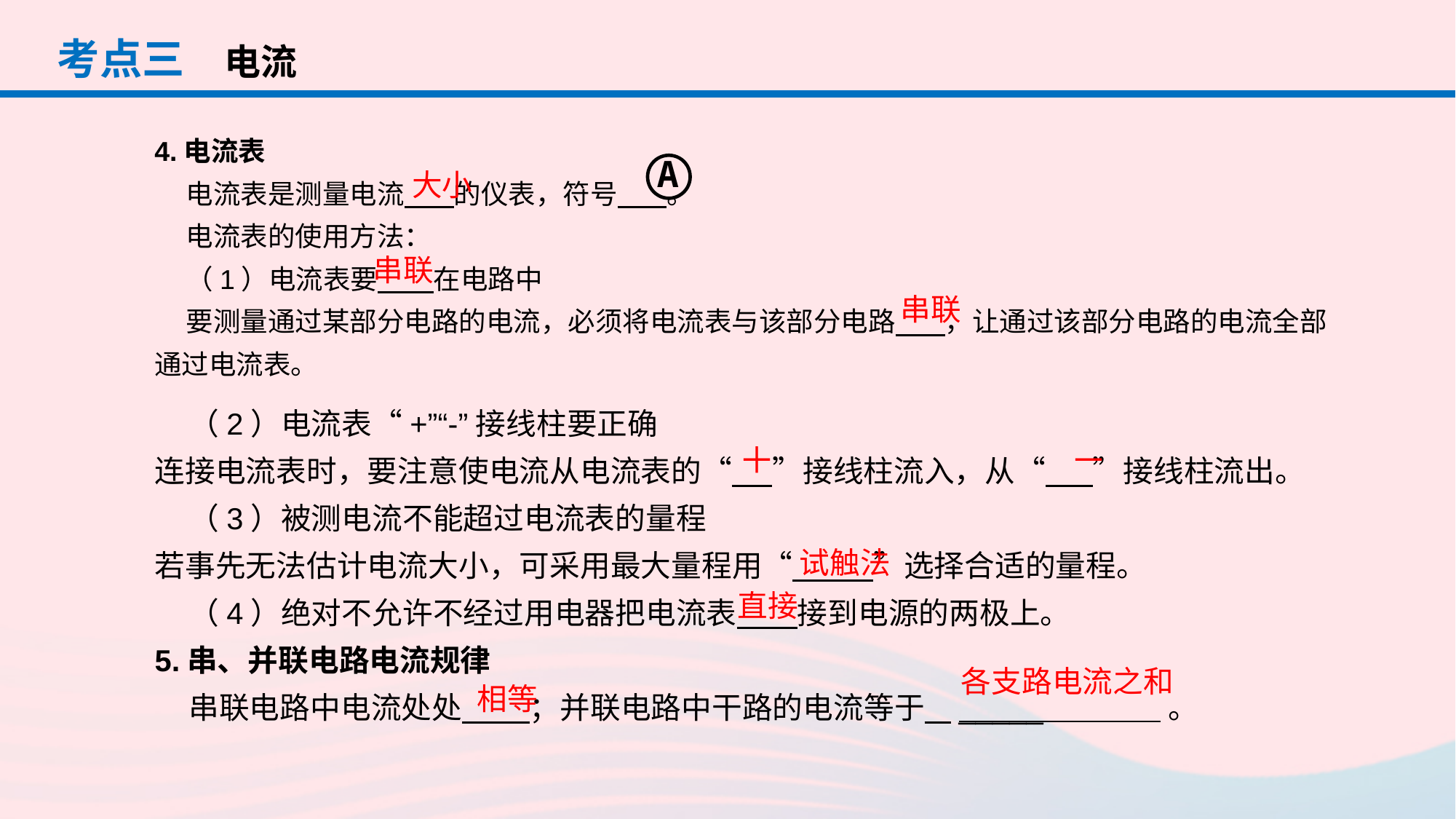

考点三
电流
4.电流表
    电流表是测量电流        的仪表，符号        。
    电流表的使用方法：
    （1）电流表要         在电路中
    要测量通过某部分电路的电流，必须将电流表与该部分电路        ，让通过该部分电路的电流全部通过电流表。
A

大小
串联
串联
    （2）电流表“+”“-”接线柱要正确
连接电流表时，要注意使电流从电流表的“      ”接线柱流入，从“       ”接线柱流出。
    （3）被测电流不能超过电流表的量程
若事先无法估计电流大小，可采用最大量程用“            ”选择合适的量程。
    （4）绝对不允许不经过用电器把电流表         接到电源的两极上。
5.串、并联电路电流规律
    串联电路中电流处处          ；并联电路中干路的电流等于    _____              。
＋
－
试触法
直接
各支路电流之和
相等